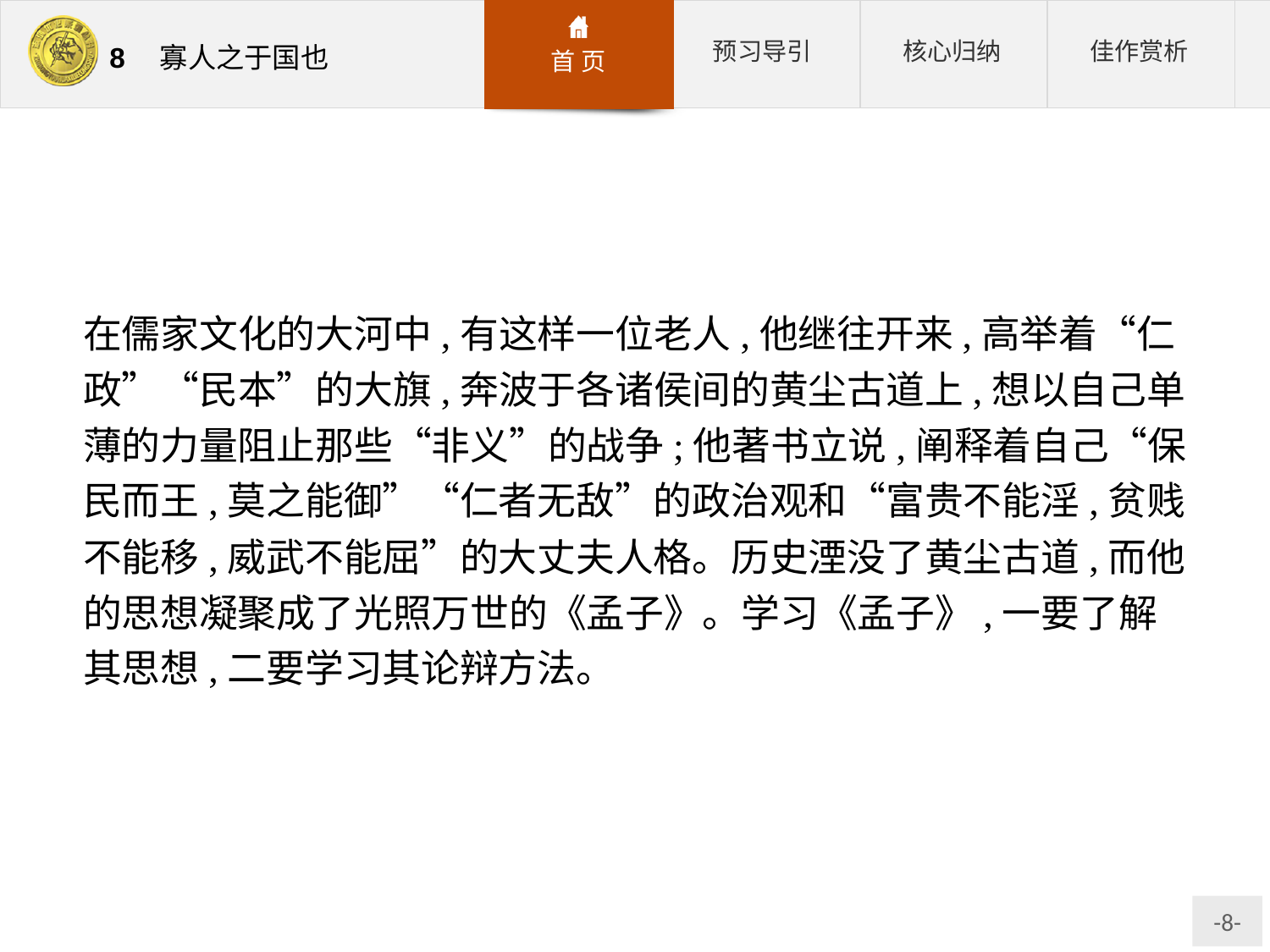

在儒家文化的大河中,有这样一位老人,他继往开来,高举着“仁政”“民本”的大旗,奔波于各诸侯间的黄尘古道上,想以自己单薄的力量阻止那些“非义”的战争;他著书立说,阐释着自己“保民而王,莫之能御”“仁者无敌”的政治观和“富贵不能淫,贫贱不能移,威武不能屈”的大丈夫人格。历史湮没了黄尘古道,而他的思想凝聚成了光照万世的《孟子》。学习《孟子》,一要了解其思想,二要学习其论辩方法。